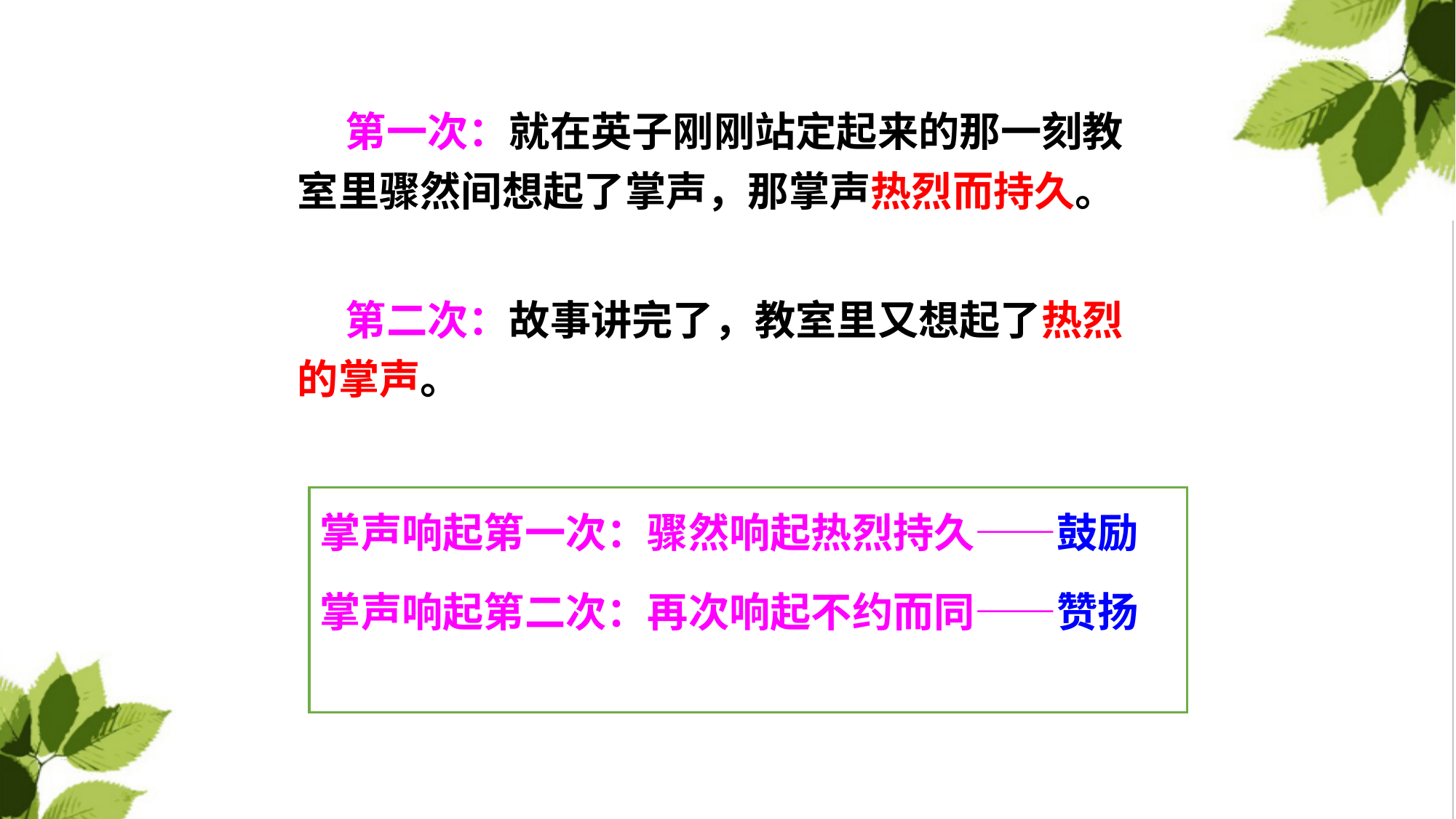

第一次：就在英子刚刚站定起来的那一刻教室里骤然间想起了掌声，那掌声热烈而持久。
    第二次：故事讲完了，教室里又想起了热烈的掌声。
掌声响起第一次：骤然响起热烈持久——鼓励
掌声响起第二次：再次响起不约而同——赞扬